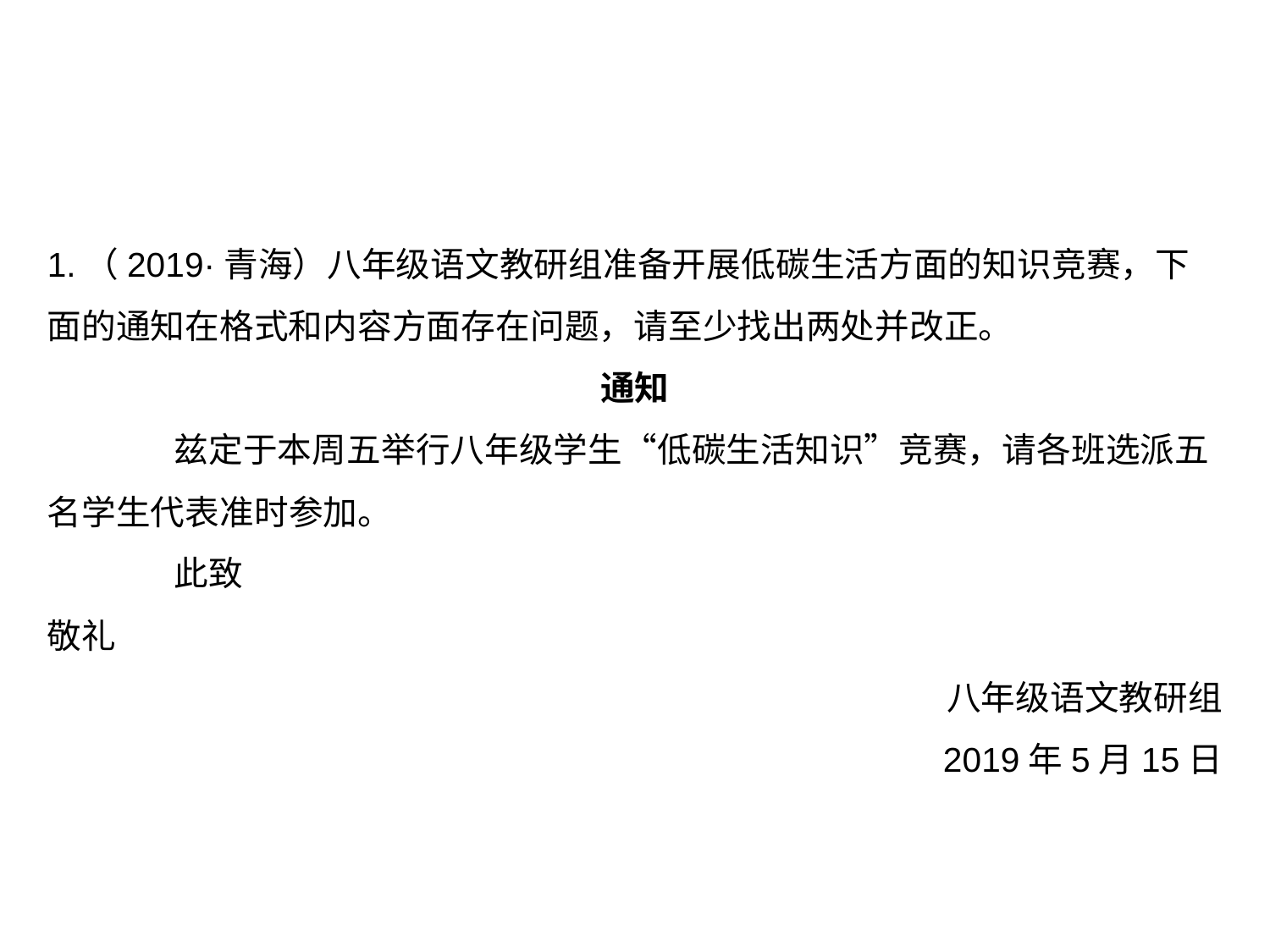

1.（2019·青海）八年级语文教研组准备开展低碳生活方面的知识竞赛，下面的通知在格式和内容方面存在问题，请至少找出两处并改正。
通知
	兹定于本周五举行八年级学生“低碳生活知识”竞赛，请各班选派五名学生代表准时参加。
	此致
敬礼
八年级语文教研组
2019年5月15日